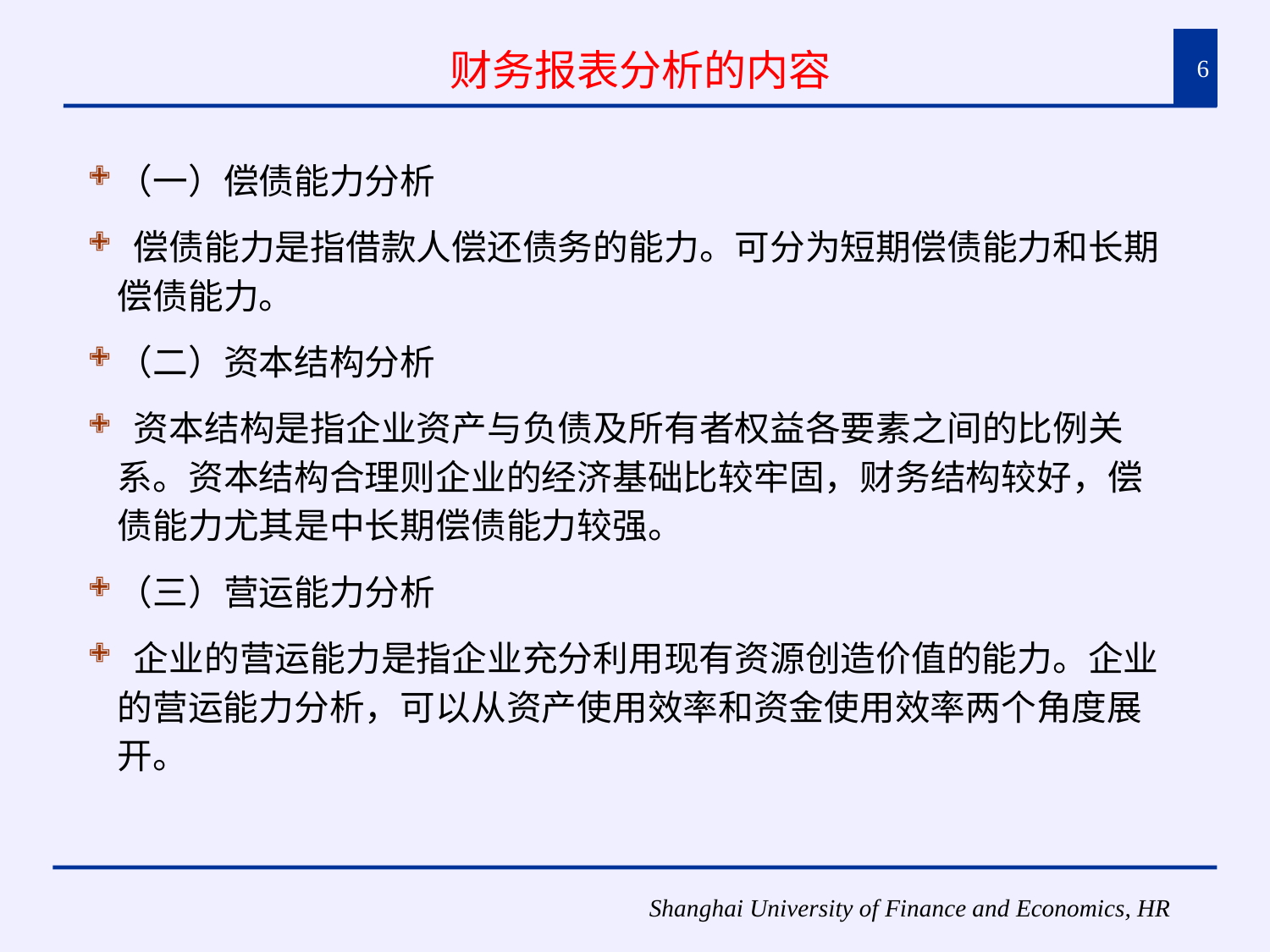

财务报表分析的内容
6
（一）偿债能力分析
 偿债能力是指借款人偿还债务的能力。可分为短期偿债能力和长期偿债能力。
（二）资本结构分析
 资本结构是指企业资产与负债及所有者权益各要素之间的比例关系。资本结构合理则企业的经济基础比较牢固，财务结构较好，偿债能力尤其是中长期偿债能力较强。
（三）营运能力分析
 企业的营运能力是指企业充分利用现有资源创造价值的能力。企业的营运能力分析，可以从资产使用效率和资金使用效率两个角度展开。